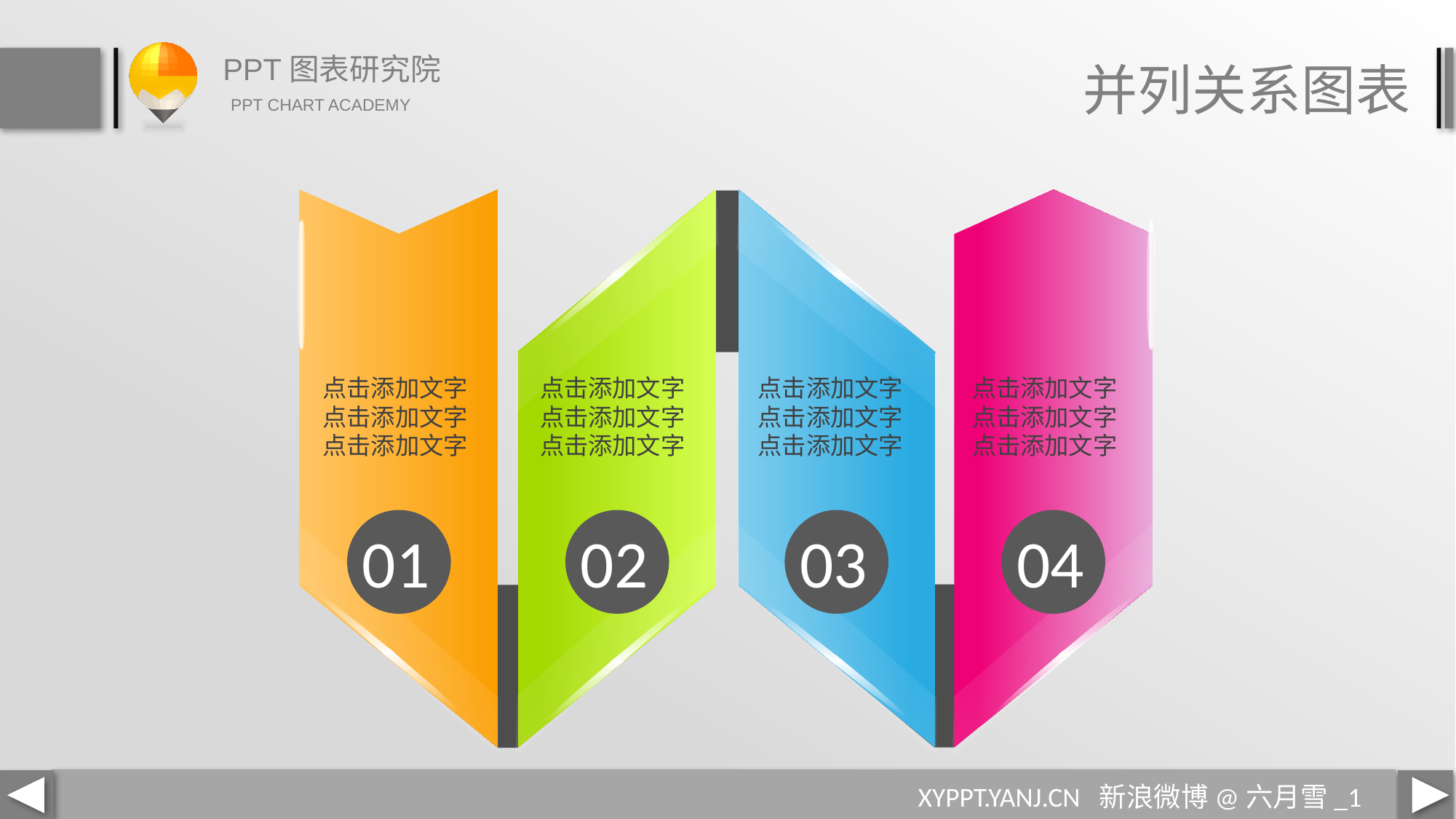

并列关系图表

点击添加文字
点击添加文字
点击添加文字
点击添加文字
点击添加文字
点击添加文字
点击添加文字
点击添加文字
点击添加文字
点击添加文字
点击添加文字
点击添加文字

01

02
03
04